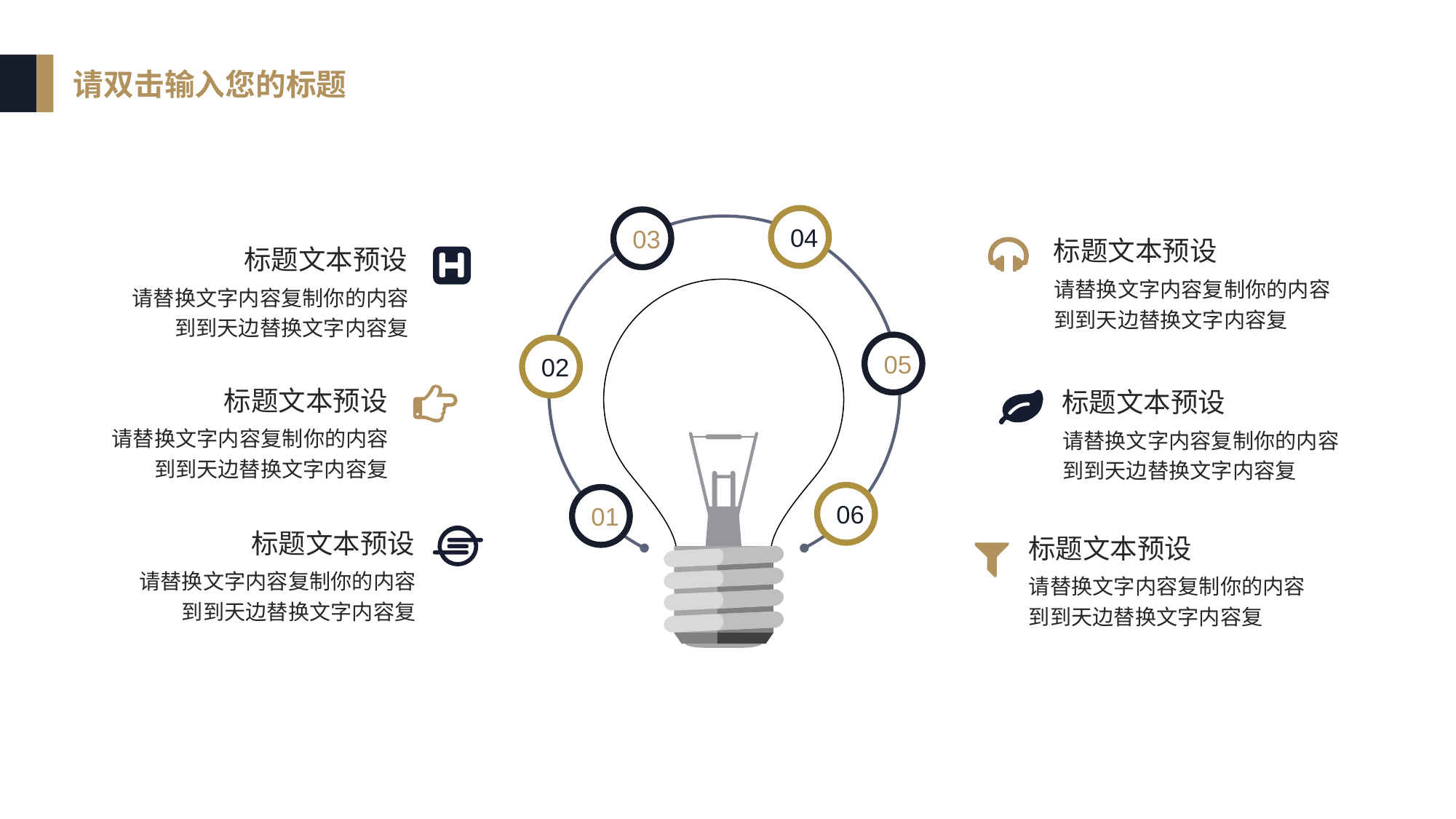

请双击输入您的标题
04
03

标题文本预设

标题文本预设

请替换文字内容复制你的内容到到天边替换文字内容复
请替换文字内容复制你的内容到到天边替换文字内容复

05
02
标题文本预设
标题文本预设

请替换文字内容复制你的内容到到天边替换文字内容复
请替换文字内容复制你的内容到到天边替换文字内容复
06
01
标题文本预设

标题文本预设

请替换文字内容复制你的内容到到天边替换文字内容复
请替换文字内容复制你的内容到到天边替换文字内容复